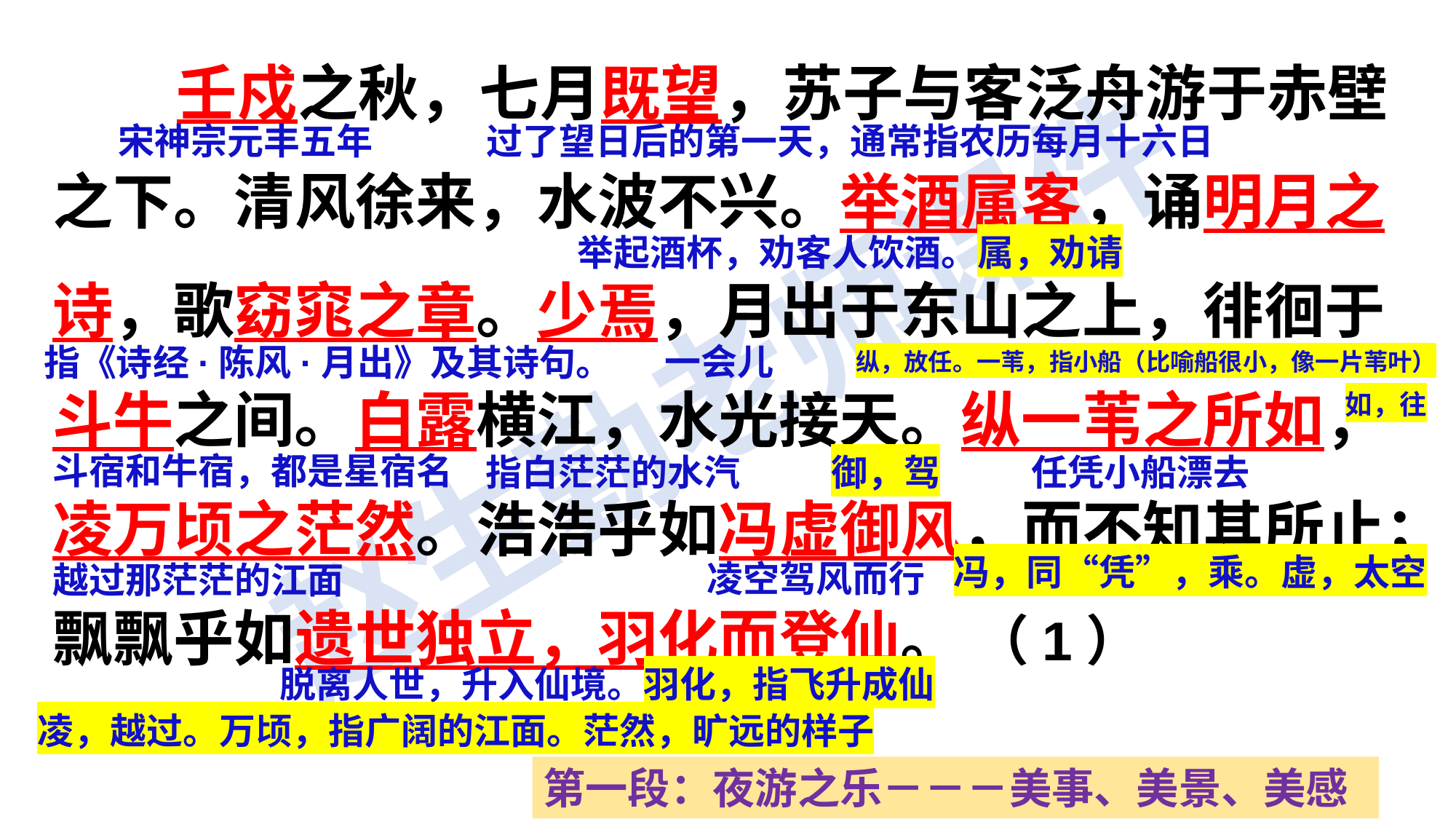

壬戍之秋，七月既望，苏子与客泛舟游于赤壁之下。清风徐来，水波不兴。举酒属客，诵明月之诗，歌窈窕之章。少焉，月出于东山之上，徘徊于斗牛之间。白露横江，水光接天。纵一苇之所如，凌万顷之茫然。浩浩乎如冯虚御风，而不知其所止；飘飘乎如遗世独立，羽化而登仙。 （1）
宋神宗元丰五年
过了望日后的第一天，通常指农历每月十六日
举起酒杯，劝客人饮酒。属，劝请
一会儿
指《诗经·陈风·月出》及其诗句。
纵，放任。一苇，指小船（比喻船很小，像一片苇叶）
如，往
斗宿和牛宿，都是星宿名
指白茫茫的水汽
御，驾
任凭小船漂去
凌空驾风而行
越过那茫茫的江面
冯，同“凭”，乘。虚，太空
脱离人世，升入仙境。羽化，指飞升成仙
凌，越过。万顷，指广阔的江面。茫然，旷远的样子
第一段：夜游之乐－－－美事、美景、美感